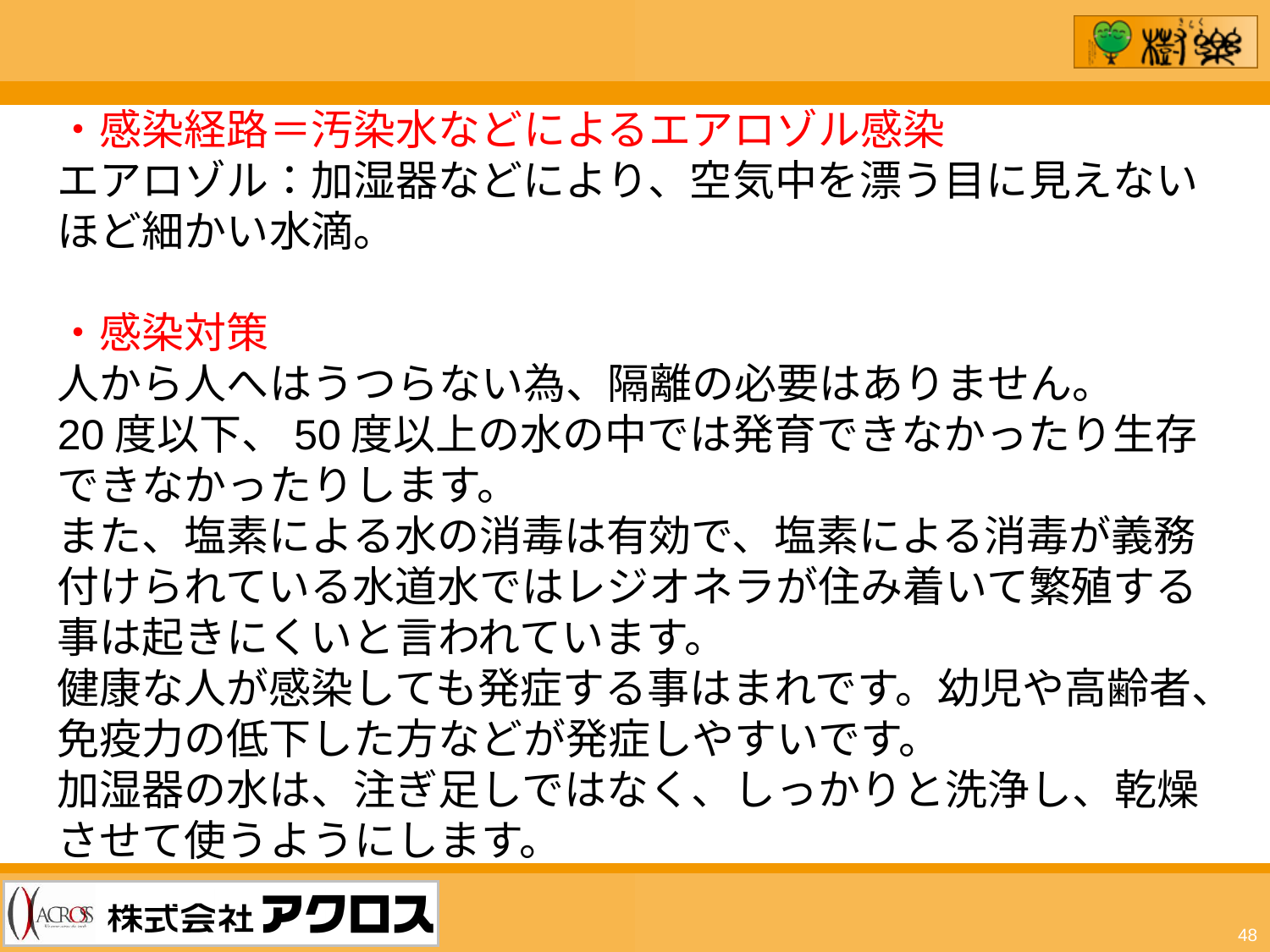

・感染経路＝汚染水などによるエアロゾル感染
エアロゾル：加湿器などにより、空気中を漂う目に見えないほど細かい水滴。

・感染対策
人から人へはうつらない為、隔離の必要はありません。
20度以下、50度以上の水の中では発育できなかったり生存できなかったりします。
また、塩素による水の消毒は有効で、塩素による消毒が義務付けられている水道水ではレジオネラが住み着いて繁殖する事は起きにくいと言われています。
健康な人が感染しても発症する事はまれです。幼児や高齢者、免疫力の低下した方などが発症しやすいです。
加湿器の水は、注ぎ足しではなく、しっかりと洗浄し、乾燥させて使うようにします。
48